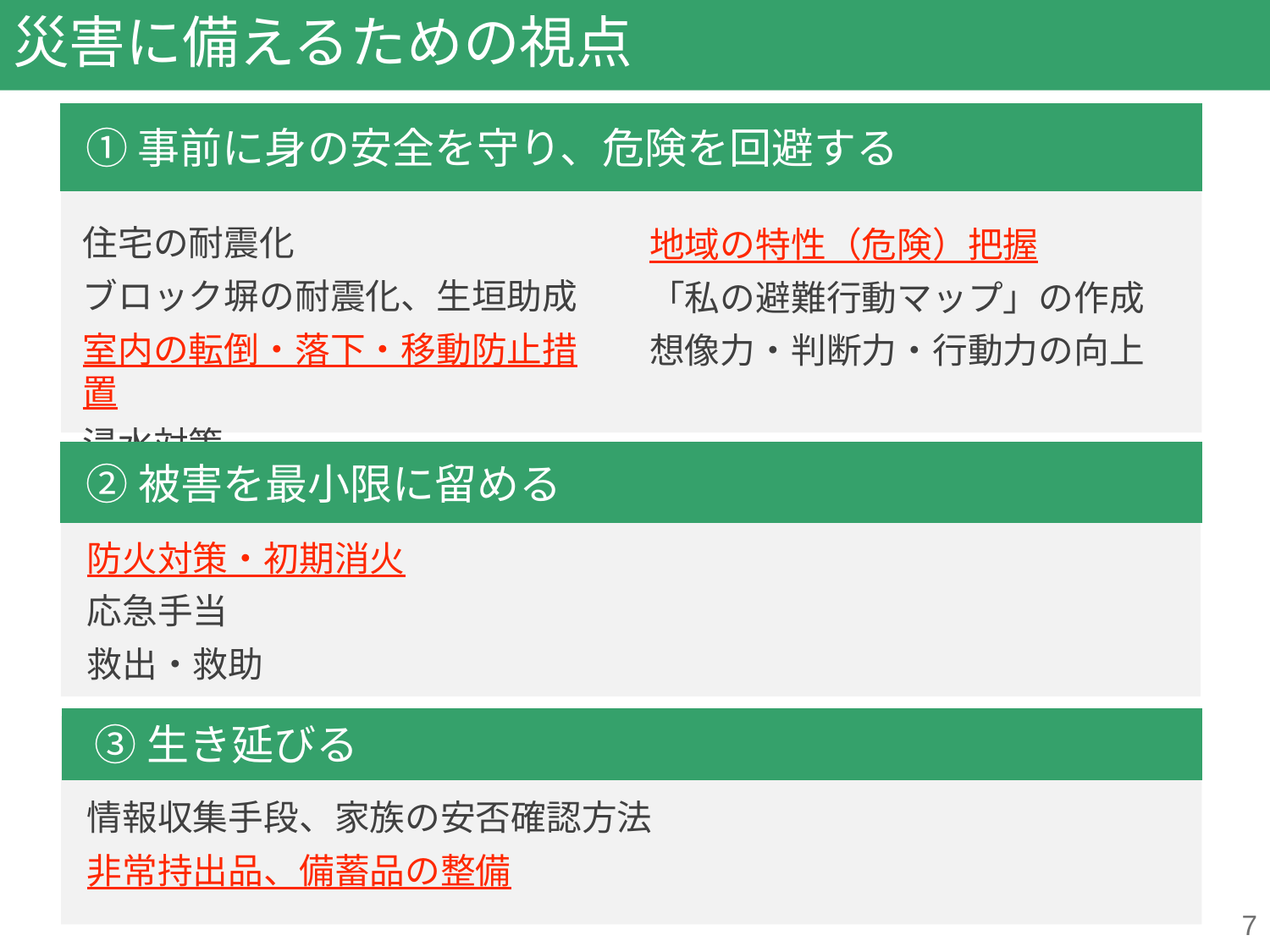

# 災害に備えるための視点

①事前に身の安全を守り、危険を回避する
住宅の耐震化
ブロック塀の耐震化、生垣助成
室内の転倒・落下・移動防止措置
浸水対策
地域の特性（危険）把握
「私の避難行動マップ」の作成
想像力・判断力・行動力の向上

②被害を最小限に留める
防火対策・初期消火
応急手当
救出・救助

③生き延びる

情報収集手段、家族の安否確認方法
非常持出品、備蓄品の整備

7